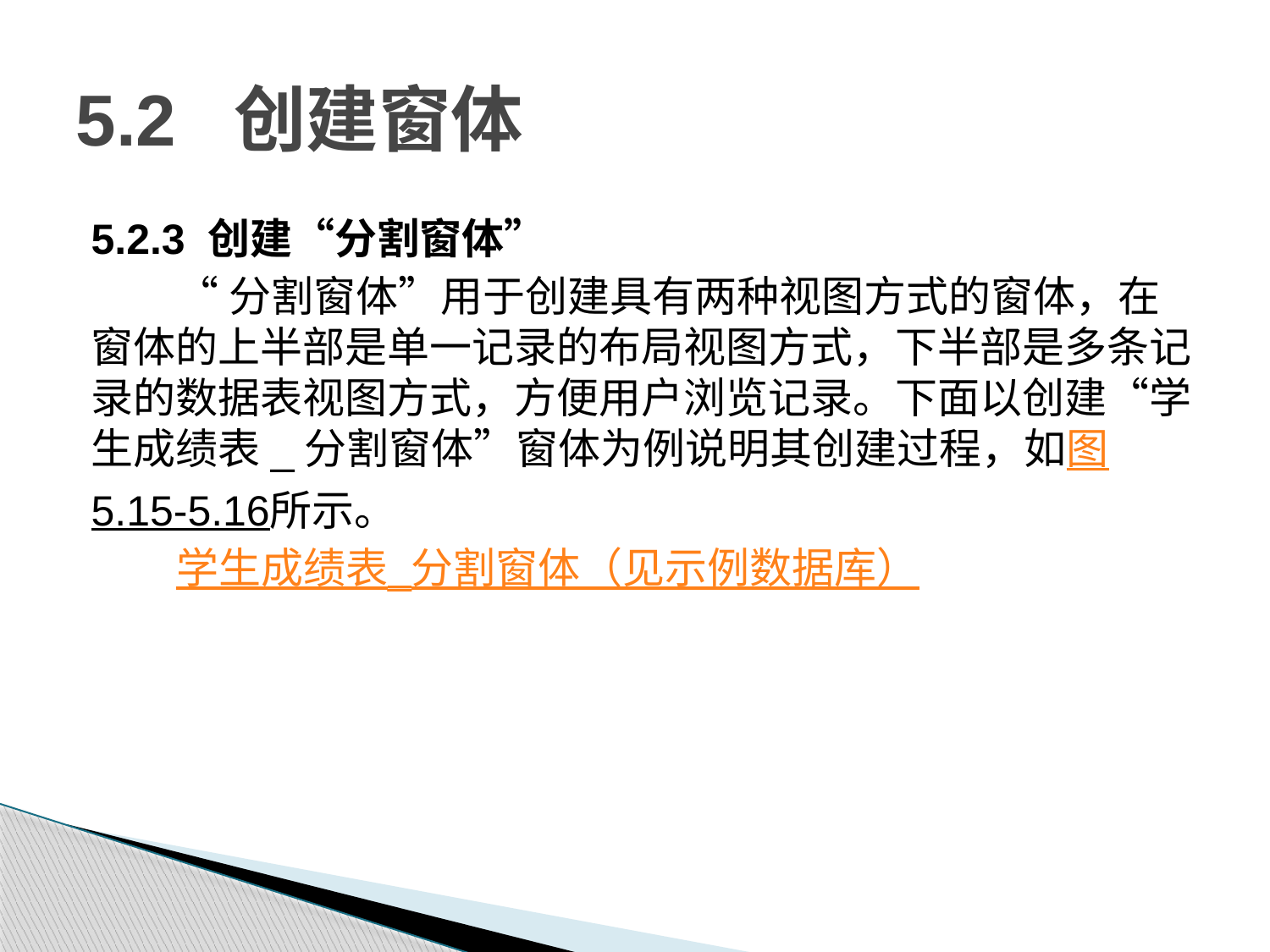

# 5.2  创建窗体
5.2.3 创建“分割窗体”
“分割窗体”用于创建具有两种视图方式的窗体，在窗体的上半部是单一记录的布局视图方式，下半部是多条记录的数据表视图方式，方便用户浏览记录。下面以创建“学生成绩表_分割窗体”窗体为例说明其创建过程，如图5.15-5.16所示。
学生成绩表_分割窗体（见示例数据库）